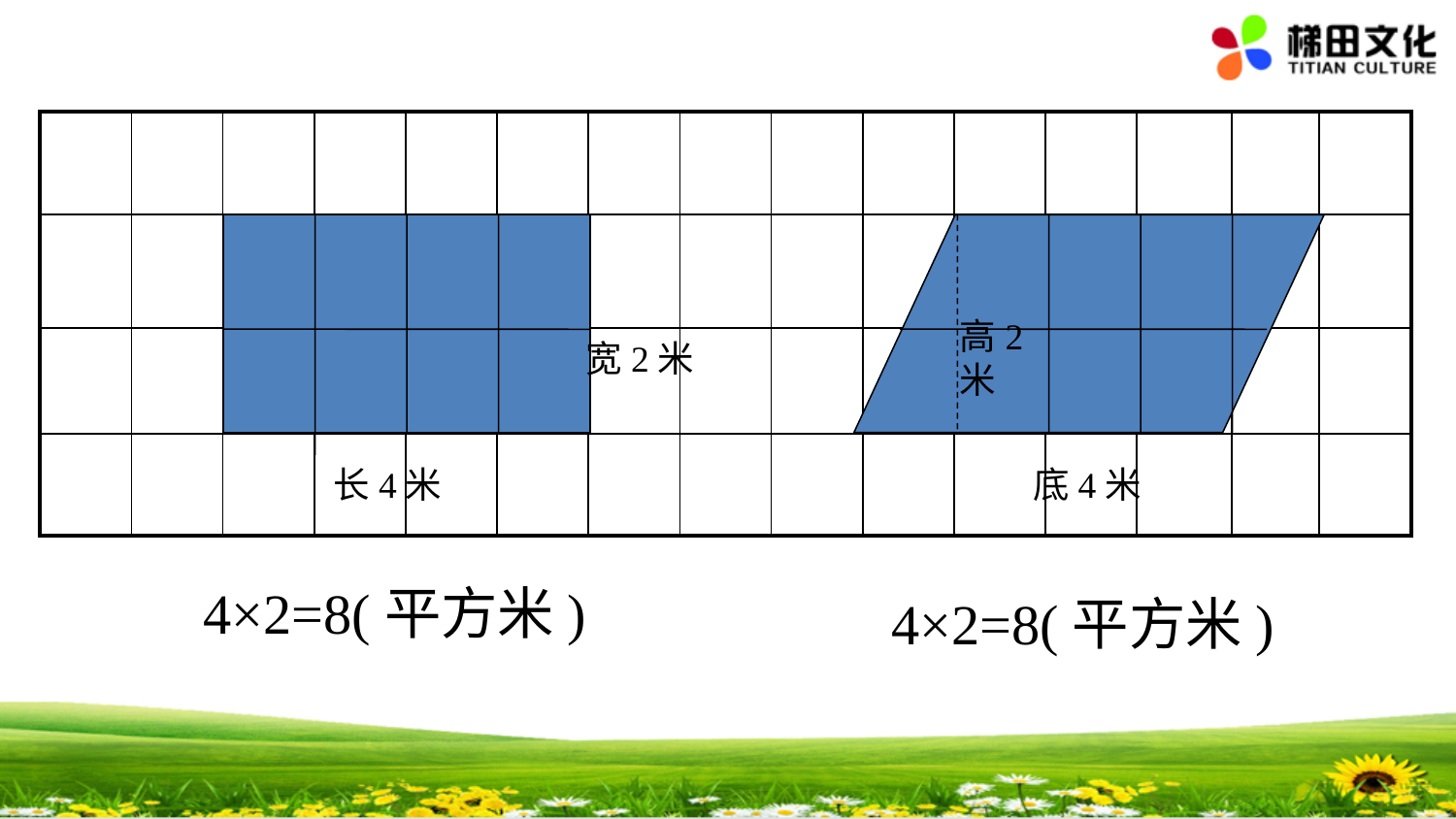

|  |  |  |  |  |  |  |  |  |  |  |  |  |  |  |
| --- | --- | --- | --- | --- | --- | --- | --- | --- | --- | --- | --- | --- | --- | --- |
|  |  |  |  |  |  |  |  |  |  |  |  |  |  |  |
|  |  |  |  |  |  |  |  |  |  |  |  |  |  |  |
|  |  |  |  |  |  |  |  |  |  |  |  |  |  |  |

高2米

宽2米

长4米
底4米
4×2=8(平方米)
4×2=8(平方米)